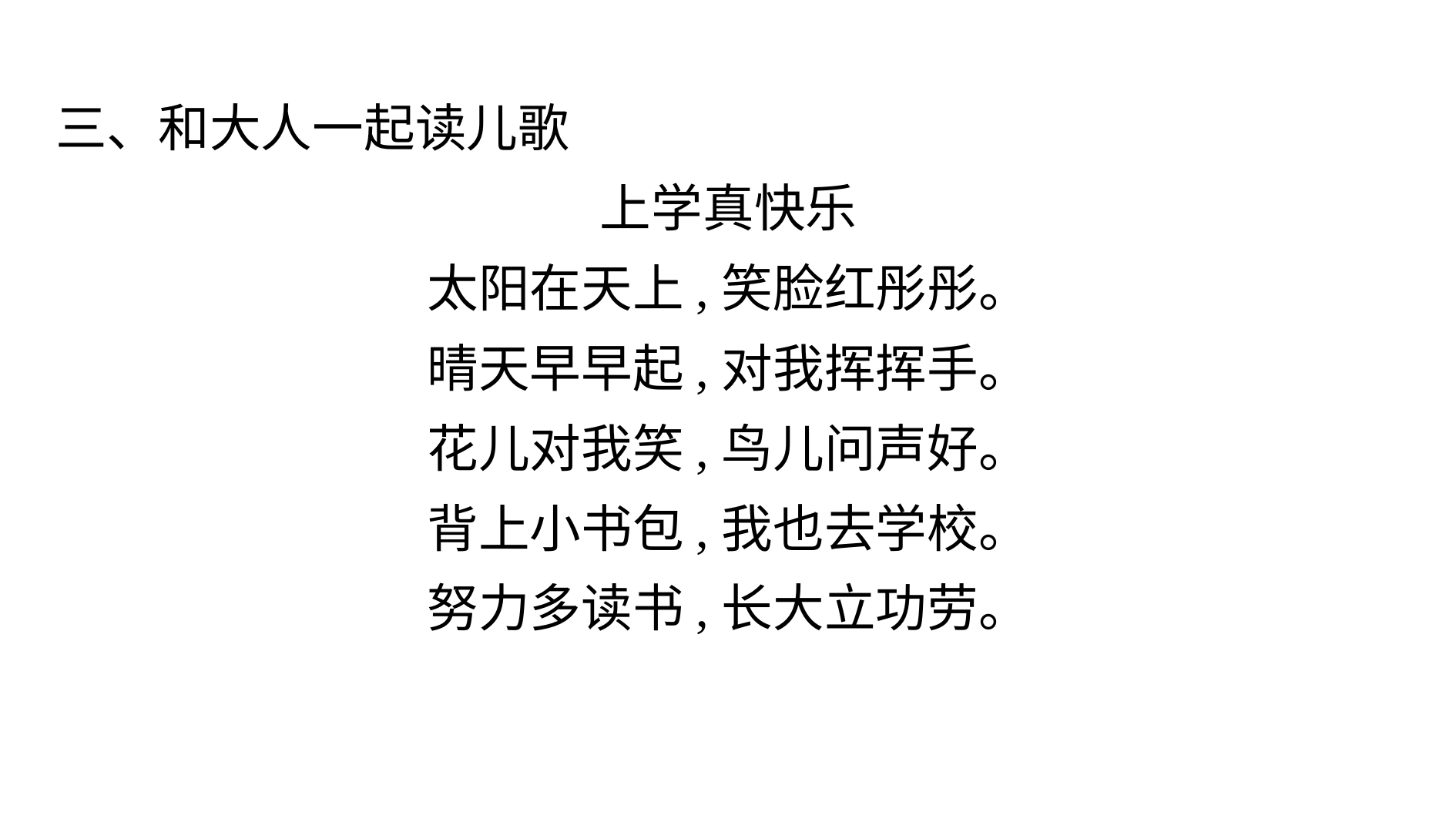

三、和大人一起读儿歌
上学真快乐
太阳在天上,笑脸红彤彤。
晴天早早起,对我挥挥手。
花儿对我笑,鸟儿问声好。
背上小书包,我也去学校。
努力多读书,长大立功劳。